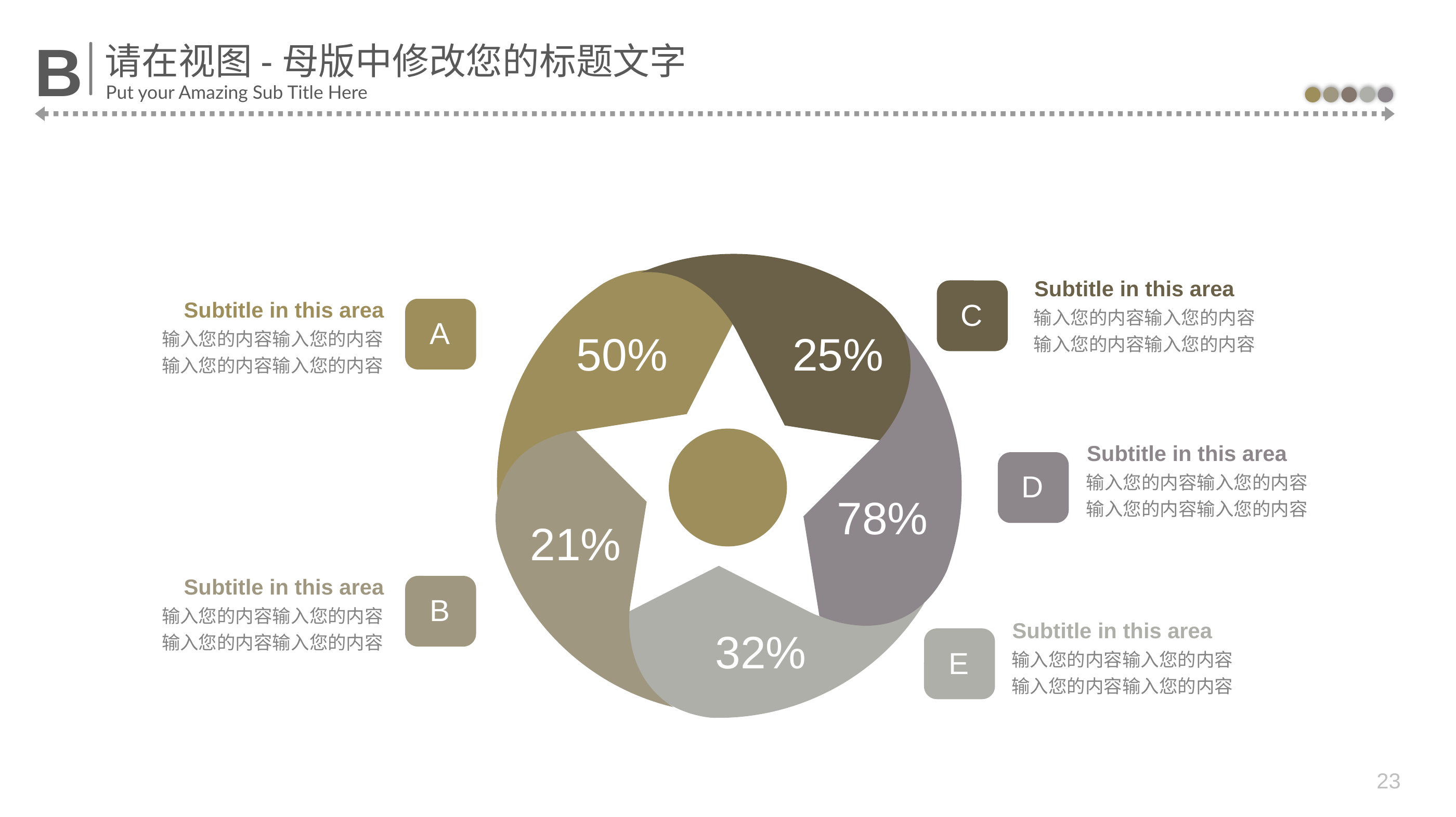

25%

50%
Subtitle in this area

C
输入您的内容输入您的内容输入您的内容输入您的内容
Subtitle in this area

A
输入您的内容输入您的内容输入您的内容输入您的内容

78%

21%
Subtitle in this area

D
输入您的内容输入您的内容输入您的内容输入您的内容

32%
Subtitle in this area

B
输入您的内容输入您的内容输入您的内容输入您的内容
Subtitle in this area

E
输入您的内容输入您的内容输入您的内容输入您的内容
23